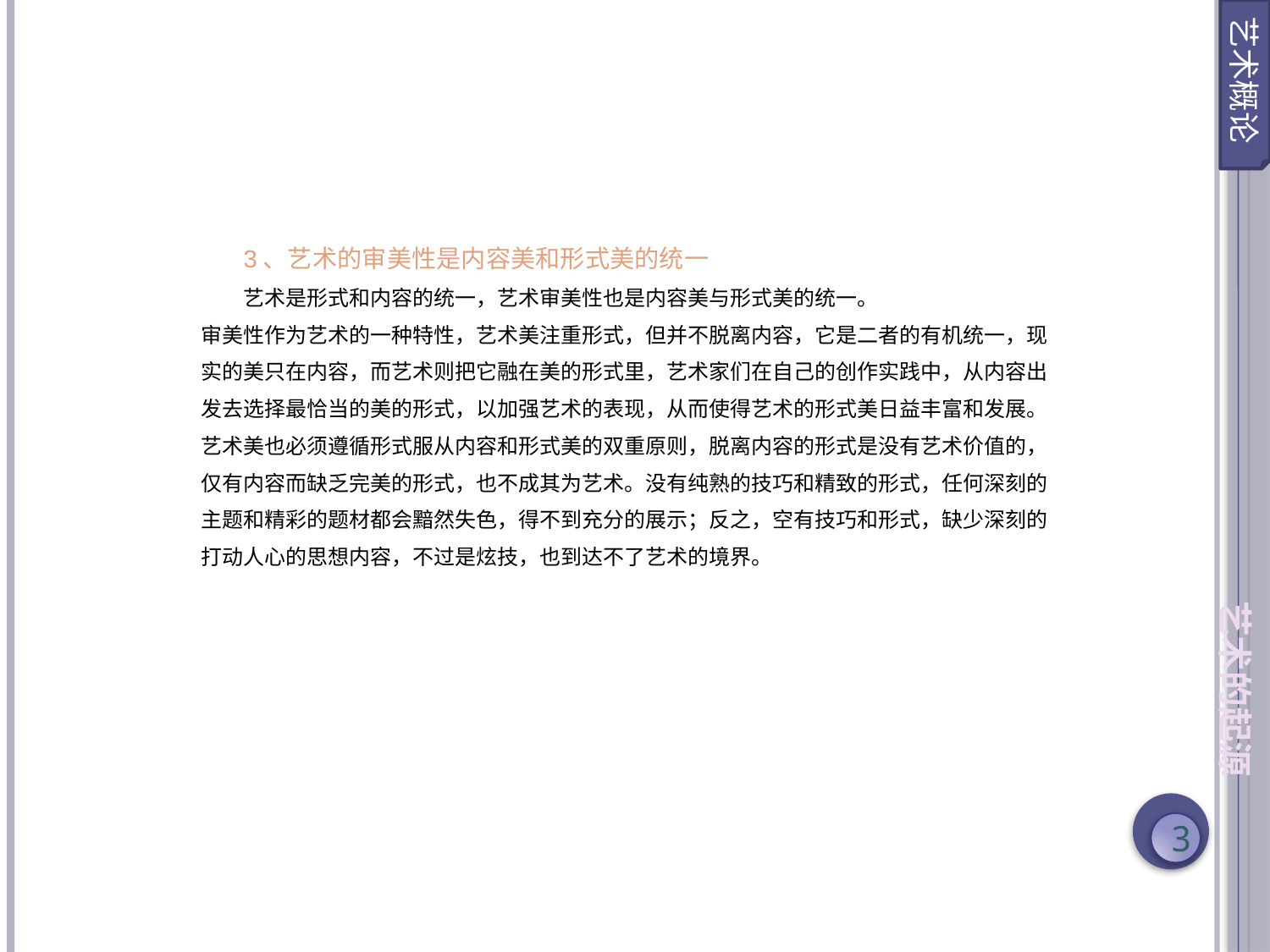

艺术概论
3、艺术的审美性是内容美和形式美的统一
艺术是形式和内容的统一，艺术审美性也是内容美与形式美的统一。
审美性作为艺术的一种特性，艺术美注重形式，但并不脱离内容，它是二者的有机统一，现实的美只在内容，而艺术则把它融在美的形式里，艺术家们在自己的创作实践中，从内容出发去选择最恰当的美的形式，以加强艺术的表现，从而使得艺术的形式美日益丰富和发展。艺术美也必须遵循形式服从内容和形式美的双重原则，脱离内容的形式是没有艺术价值的，仅有内容而缺乏完美的形式，也不成其为艺术。没有纯熟的技巧和精致的形式，任何深刻的主题和精彩的题材都会黯然失色，得不到充分的展示；反之，空有技巧和形式，缺少深刻的打动人心的思想内容，不过是炫技，也到达不了艺术的境界。
艺术的起源
3